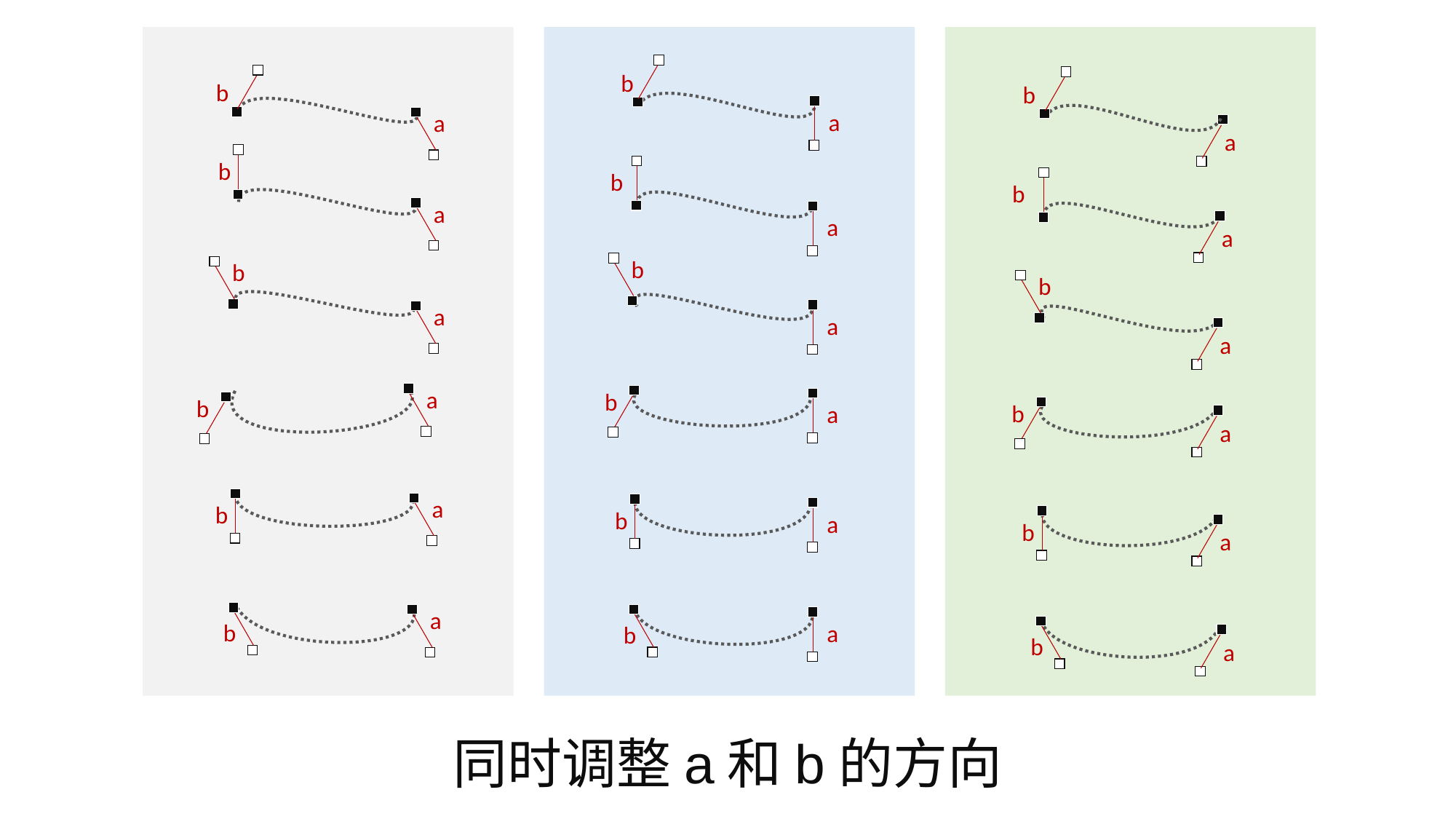

b

b

b

a

a

a

b

b

b

a

a

a

b

b

b

a

a

a

a

b

b

b

a

a

a

b

b

a

a

b

a

b

b

a

b

a

同时调整a和b的方向